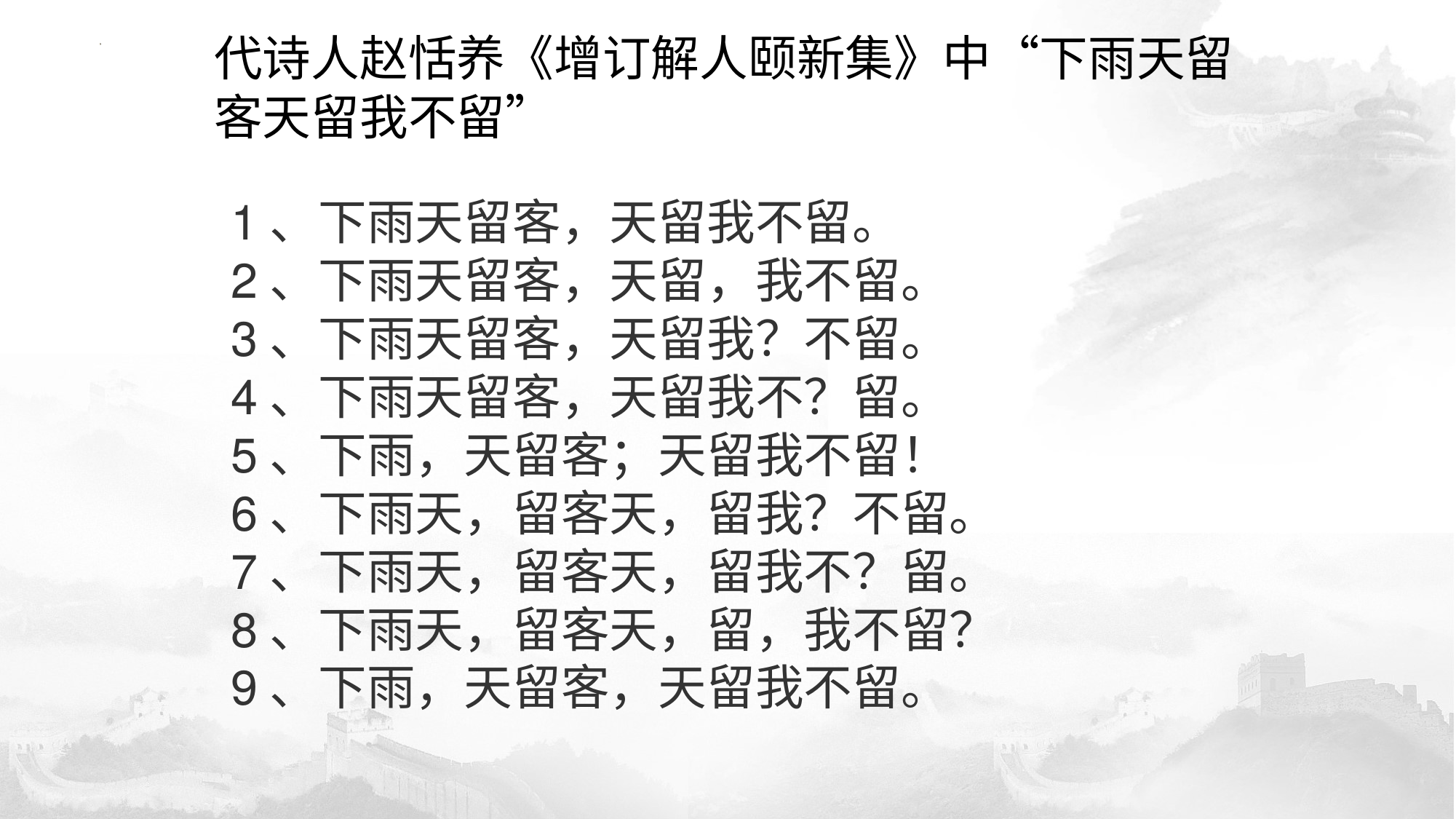

代诗人赵恬养《增订解人颐新集》中“下雨天留客天留我不留”
1、下雨天留客，天留我不留。
2、下雨天留客，天留，我不留。
3、下雨天留客，天留我？不留。
4、下雨天留客，天留我不？留。
5、下雨，天留客；天留我不留！
6、下雨天，留客天，留我？不留。
7、下雨天，留客天，留我不？留。
8、下雨天，留客天，留，我不留？
9、下雨，天留客，天留我不留。